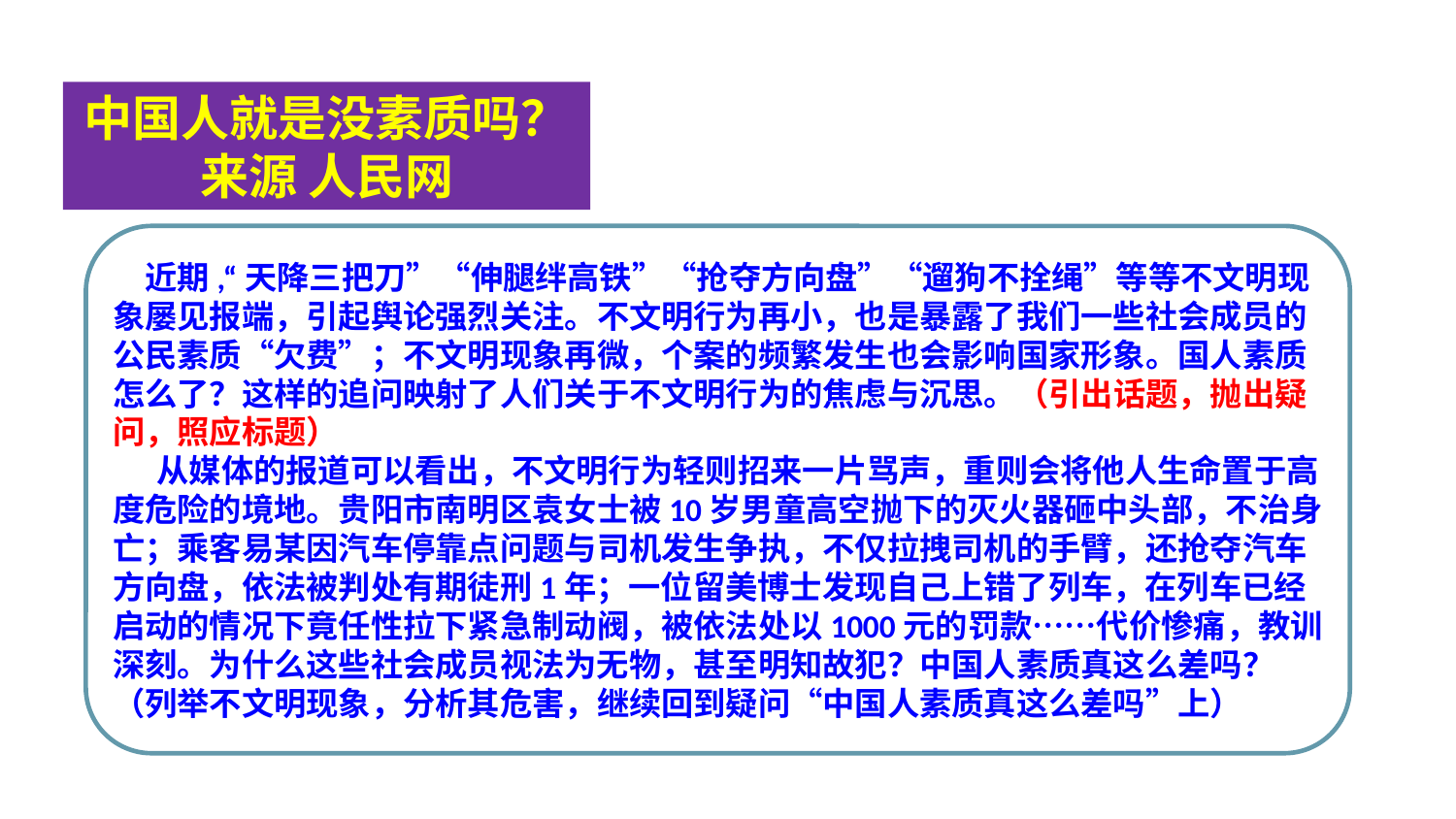

中国人就是没素质吗？
来源 人民网
    近期,“天降三把刀”“伸腿绊高铁”“抢夺方向盘”“遛狗不拴绳”等等不文明现象屡见报端，引起舆论强烈关注。不文明行为再小，也是暴露了我们一些社会成员的公民素质“欠费”；不文明现象再微，个案的频繁发生也会影响国家形象。国人素质怎么了？这样的追问映射了人们关于不文明行为的焦虑与沉思。（引出话题，抛出疑问，照应标题）
     从媒体的报道可以看出，不文明行为轻则招来一片骂声，重则会将他人生命置于高度危险的境地。贵阳市南明区袁女士被10岁男童高空抛下的灭火器砸中头部，不治身亡；乘客易某因汽车停靠点问题与司机发生争执，不仅拉拽司机的手臂，还抢夺汽车方向盘，依法被判处有期徒刑1年；一位留美博士发现自己上错了列车，在列车已经启动的情况下竟任性拉下紧急制动阀，被依法处以1000元的罚款……代价惨痛，教训深刻。为什么这些社会成员视法为无物，甚至明知故犯？中国人素质真这么差吗？（列举不文明现象，分析其危害，继续回到疑问“中国人素质真这么差吗”上）